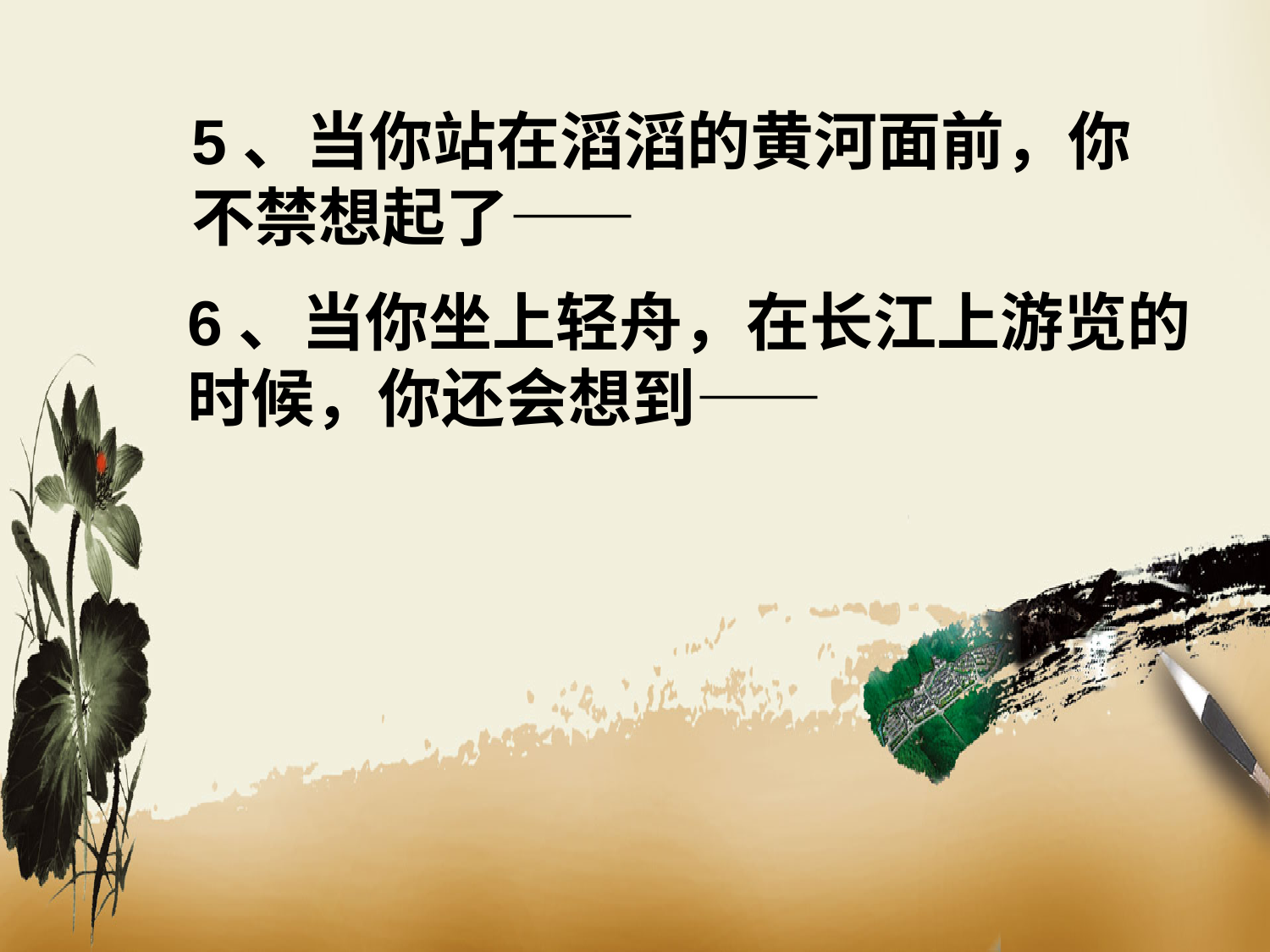

5、当你站在滔滔的黄河面前，你不禁想起了——
6、当你坐上轻舟，在长江上游览的时候，你还会想到——